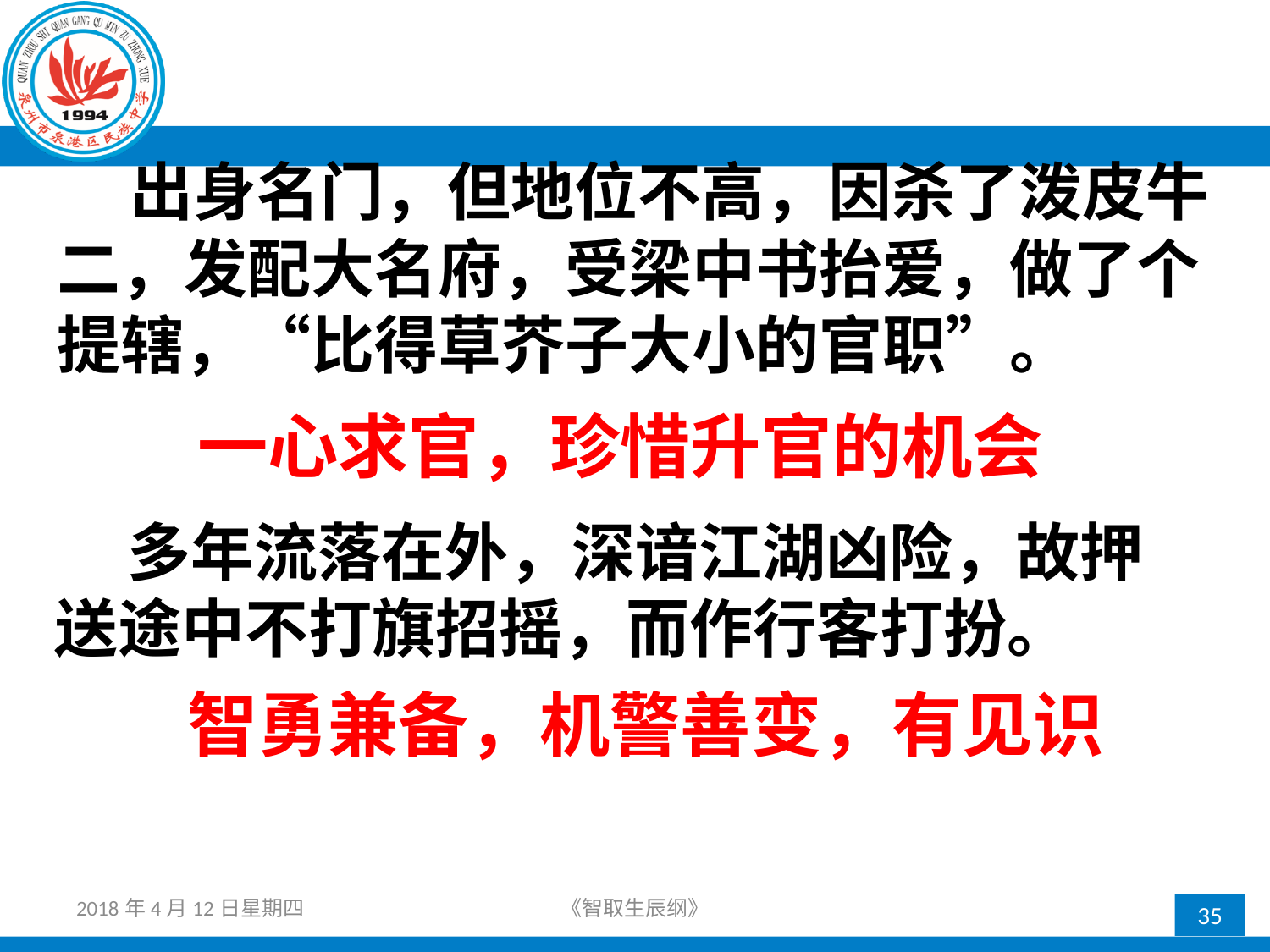

出身名门，但地位不高，因杀了泼皮牛二，发配大名府，受梁中书抬爱，做了个提辖，“比得草芥子大小的官职”。
一心求官，珍惜升官的机会
    多年流落在外，深谙江湖凶险，故押送途中不打旗招摇，而作行客打扮。
智勇兼备，机警善变，有见识
2018年4月12日星期四
《智取生辰纲》